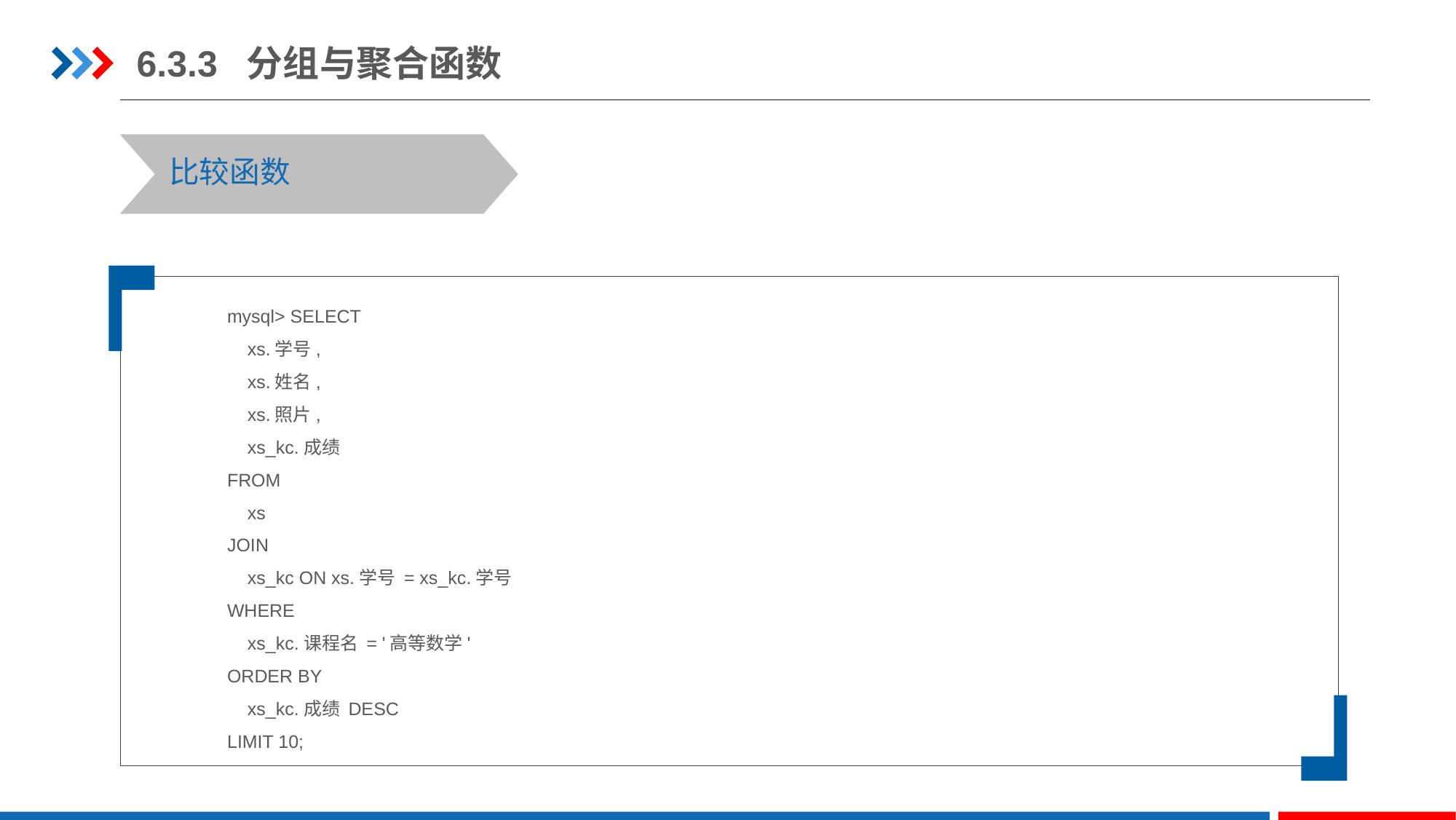

6.3.3  分组与聚合函数

比较函数

mysql> SELECT
    xs.学号,
    xs.姓名,
    xs.照片,
    xs_kc.成绩
FROM
    xs
JOIN
    xs_kc ON xs.学号 = xs_kc.学号
WHERE
    xs_kc.课程名 = '高等数学'
ORDER BY
    xs_kc.成绩 DESC
LIMIT 10;